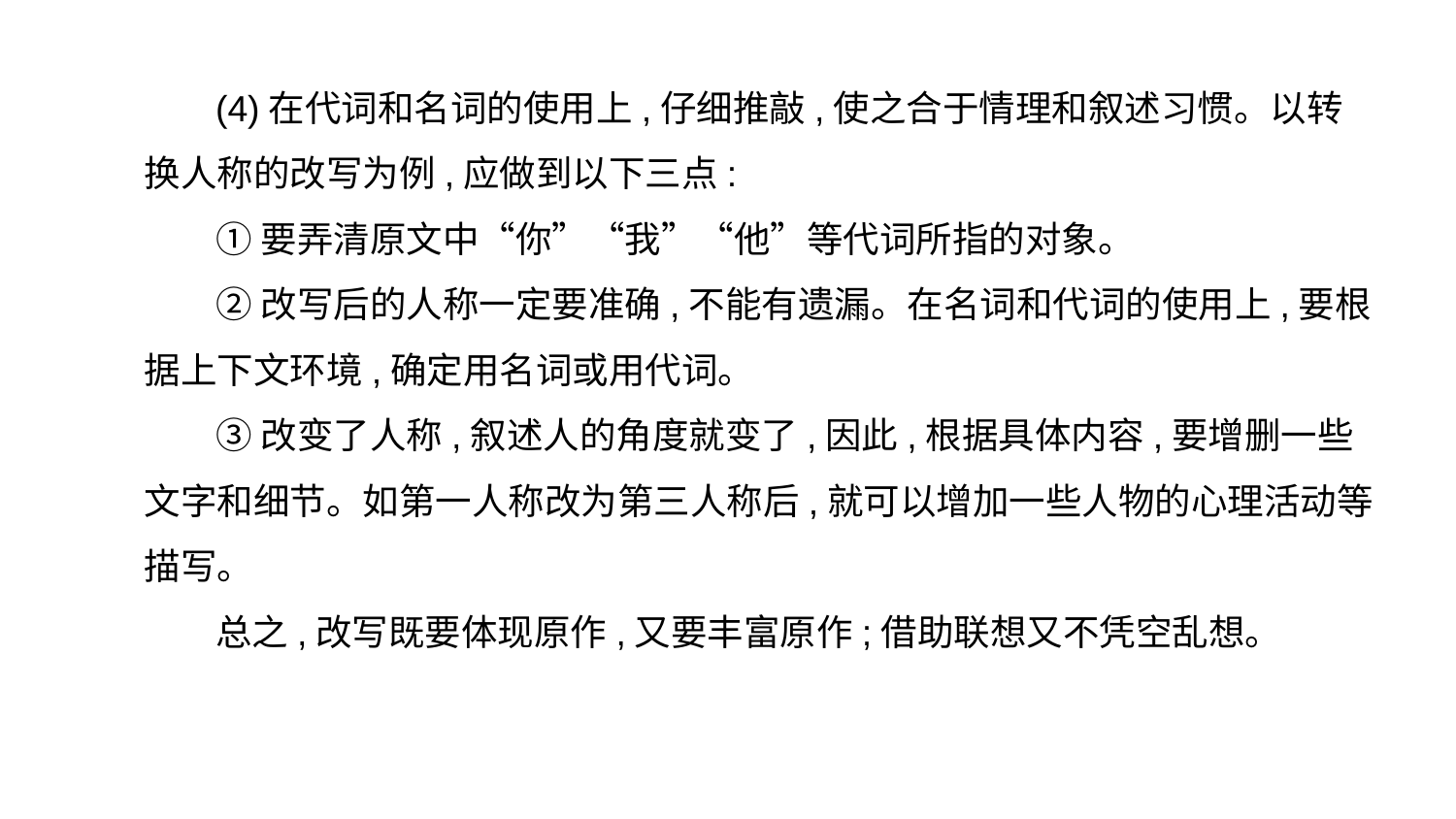

(4)在代词和名词的使用上,仔细推敲,使之合于情理和叙述习惯。以转换人称的改写为例,应做到以下三点:
①要弄清原文中“你”“我”“他”等代词所指的对象。
②改写后的人称一定要准确,不能有遗漏。在名词和代词的使用上,要根据上下文环境,确定用名词或用代词。
③改变了人称,叙述人的角度就变了,因此,根据具体内容,要增删一些文字和细节。如第一人称改为第三人称后,就可以增加一些人物的心理活动等描写。
总之,改写既要体现原作,又要丰富原作;借助联想又不凭空乱想。